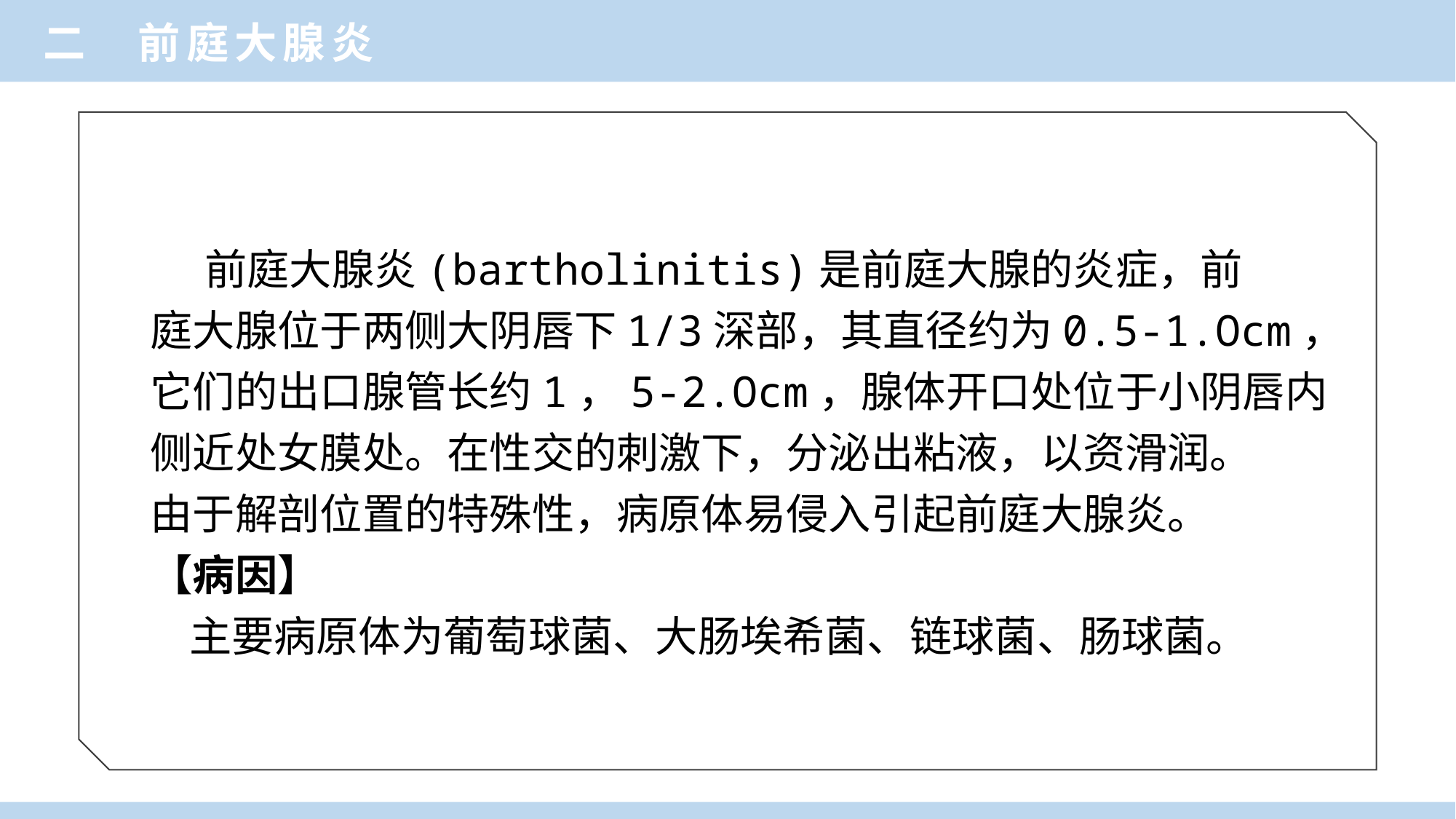

二   前庭大腺炎

     前庭大腺炎(bartholinitis)是前庭大腺的炎症，前
庭大腺位于两侧大阴唇下1/3深部，其直径约为0.5-1.Ocm，
它们的出口腺管长约1，5-2.Ocm，腺体开口处位于小阴唇内
侧近处女膜处。在性交的刺激下，分泌出粘液，以资滑润。
由于解剖位置的特殊性，病原体易侵入引起前庭大腺炎。
【病因】
   主要病原体为葡萄球菌、大肠埃希菌、链球菌、肠球菌。